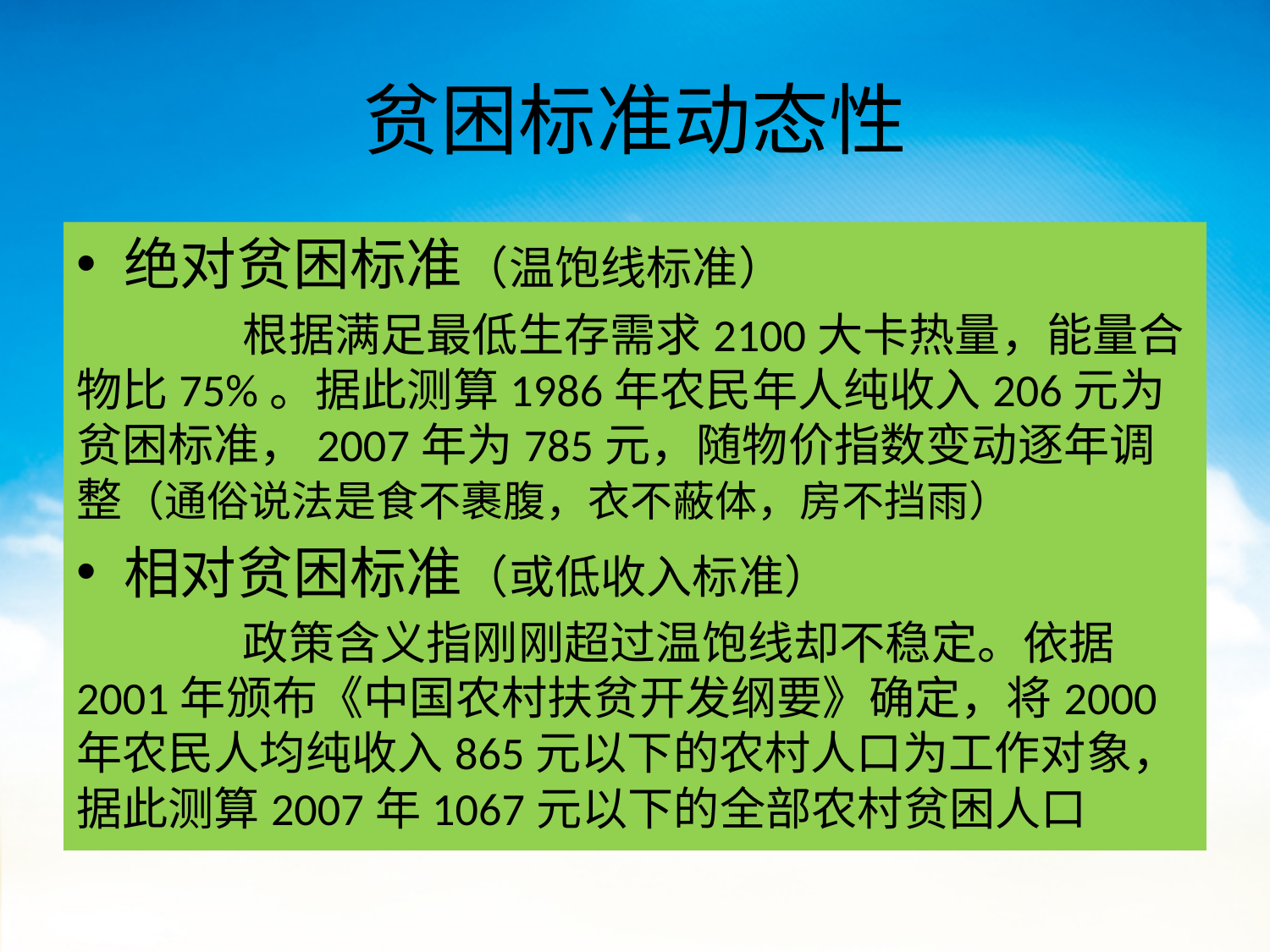

# 贫困标准动态性
绝对贫困标准（温饱线标准）
               根据满足最低生存需求2100大卡热量，能量合物比75%。据此测算1986年农民年人纯收入206元为贫困标准，2007年为785元，随物价指数变动逐年调整（通俗说法是食不裹腹，衣不蔽体，房不挡雨）
相对贫困标准（或低收入标准）
               政策含义指刚刚超过温饱线却不稳定。依据2001年颁布《中国农村扶贫开发纲要》确定，将2000年农民人均纯收入865元以下的农村人口为工作对象，据此测算2007年1067元以下的全部农村贫困人口